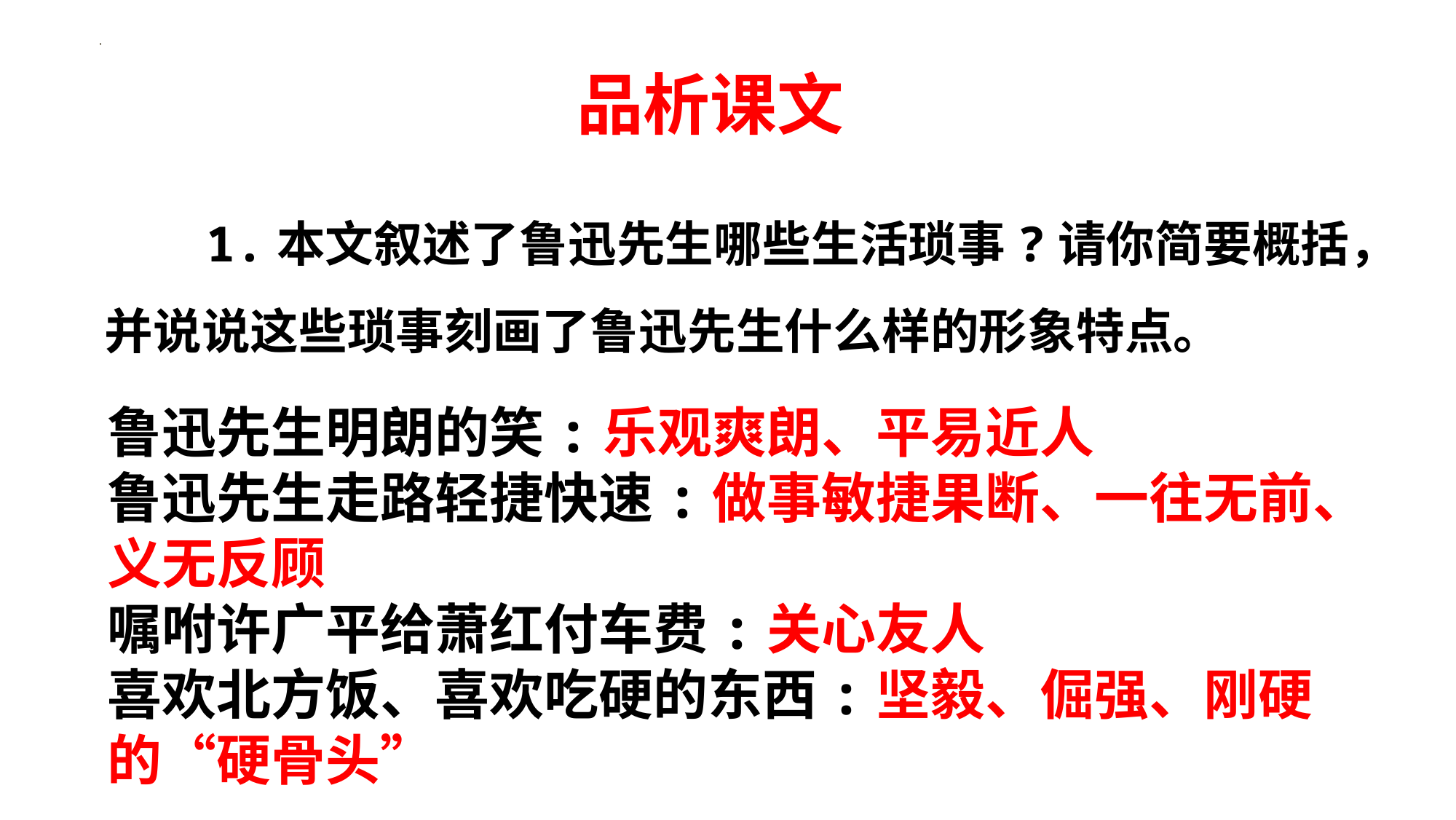

品析课文
1.本文叙述了鲁迅先生哪些生活琐事?请你简要概括，并说说这些琐事刻画了鲁迅先生什么样的形象特点。
鲁迅先生明朗的笑:乐观爽朗、平易近人
鲁迅先生走路轻捷快速:做事敏捷果断、一往无前、义无反顾
嘱咐许广平给萧红付车费:关心友人
喜欢北方饭、喜欢吃硬的东西:坚毅、倔强、刚硬的“硬骨头”